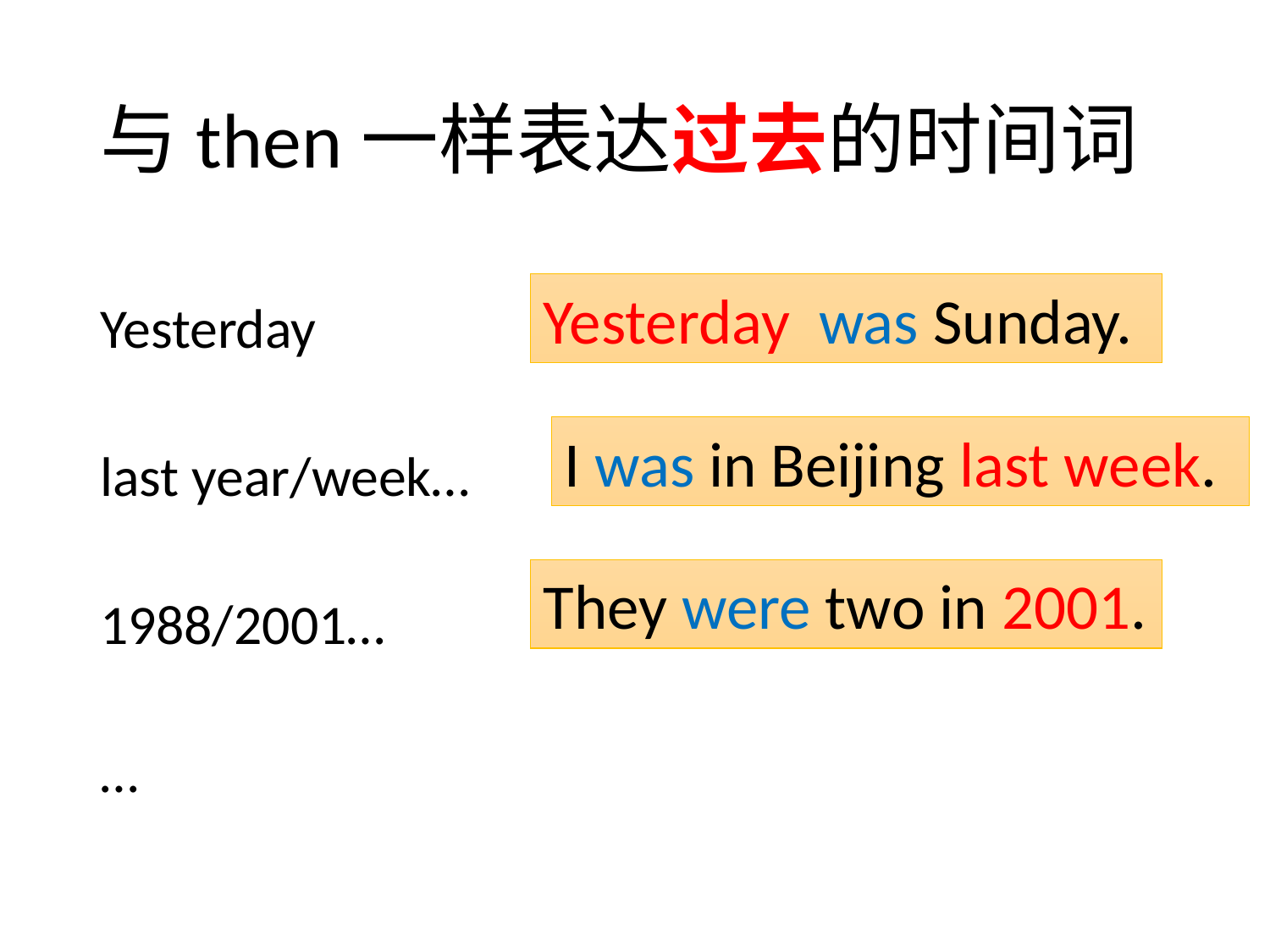

# 与then一样表达过去的时间词

Yesterday

last year/week…

1988/2001…

…

Yesterday  was Sunday.
I was in Beijing last week.
They were two in 2001.